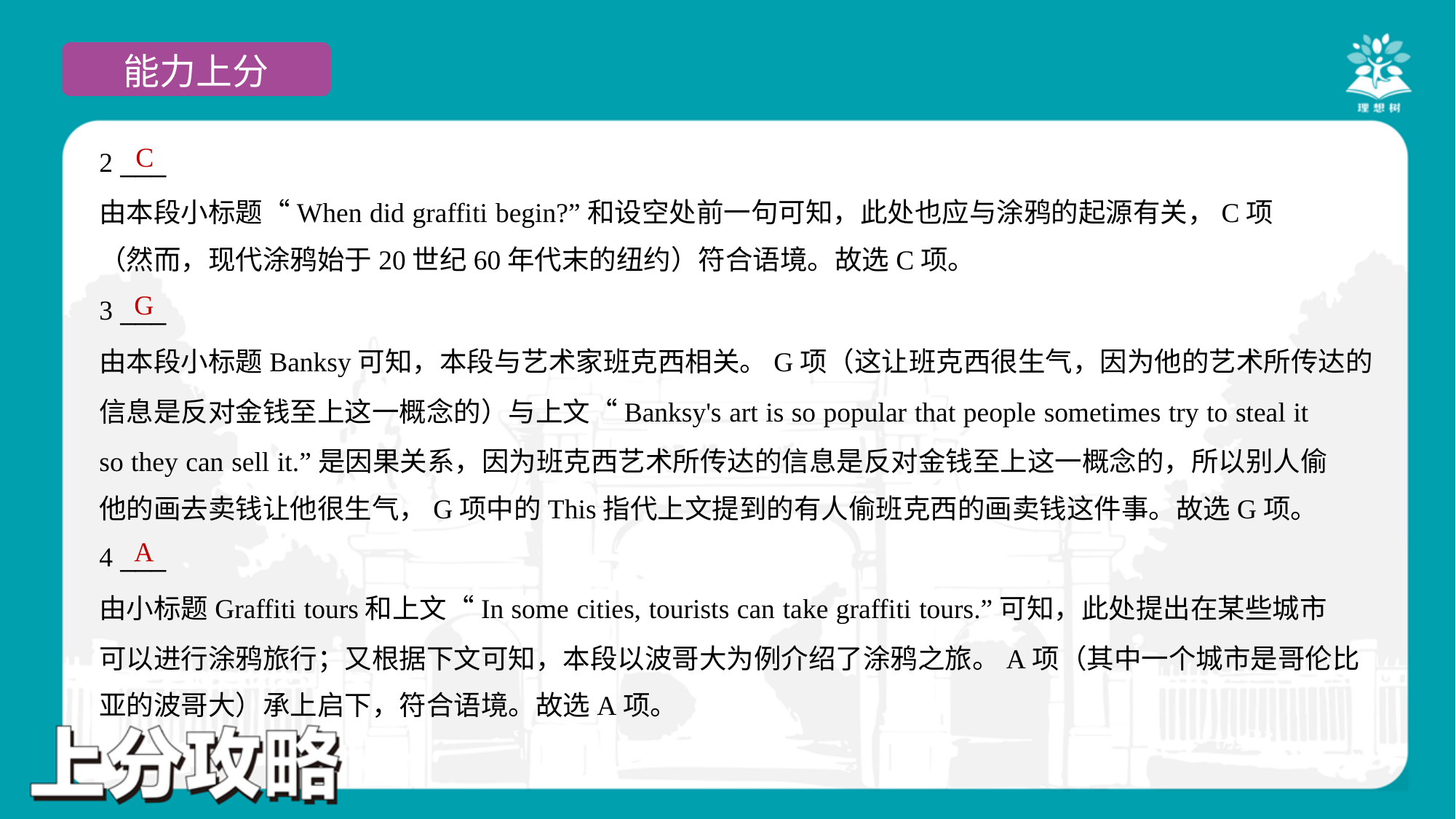

C
2 ___
由本段小标题“When did graffiti begin?”和设空处前一句可知，此处也应与涂鸦的起源有关，C项
（然而，现代涂鸦始于20世纪60年代末的纽约）符合语境。故选C项。
G
3 ___
由本段小标题Banksy可知，本段与艺术家班克西相关。G项（这让班克西很生气，因为他的艺术所传达的
信息是反对金钱至上这一概念的）与上文“Banksy's art is so popular that people sometimes try to steal it
so they can sell it.”是因果关系，因为班克西艺术所传达的信息是反对金钱至上这一概念的，所以别人偷
他的画去卖钱让他很生气，G项中的This指代上文提到的有人偷班克西的画卖钱这件事。故选G项。
A
4 ___
由小标题Graffiti tours和上文“In some cities, tourists can take graffiti tours.”可知，此处提出在某些城市
可以进行涂鸦旅行；又根据下文可知，本段以波哥大为例介绍了涂鸦之旅。A项（其中一个城市是哥伦比
亚的波哥大）承上启下，符合语境。故选A项。